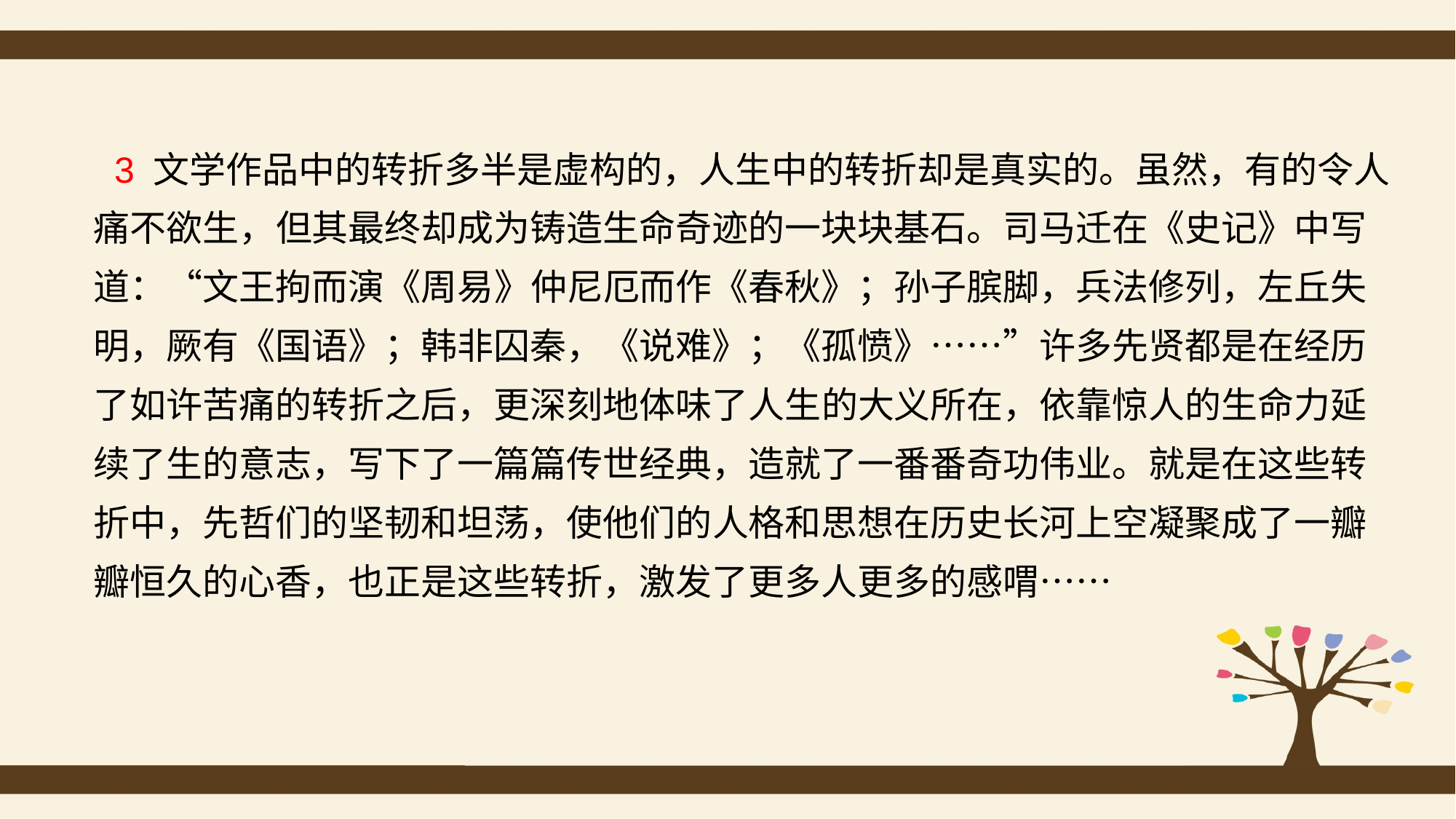

3 文学作品中的转折多半是虚构的，人生中的转折却是真实的。虽然，有的令人痛不欲生，但其最终却成为铸造生命奇迹的一块块基石。司马迁在《史记》中写道：“文王拘而演《周易》仲尼厄而作《春秋》；孙子膑脚，兵法修列，左丘失明，厥有《国语》；韩非囚秦，《说难》；《孤愤》……”许多先贤都是在经历了如许苦痛的转折之后，更深刻地体味了人生的大义所在，依靠惊人的生命力延续了生的意志，写下了一篇篇传世经典，造就了一番番奇功伟业。就是在这些转折中，先哲们的坚韧和坦荡，使他们的人格和思想在历史长河上空凝聚成了一瓣瓣恒久的心香，也正是这些转折，激发了更多人更多的感喟……